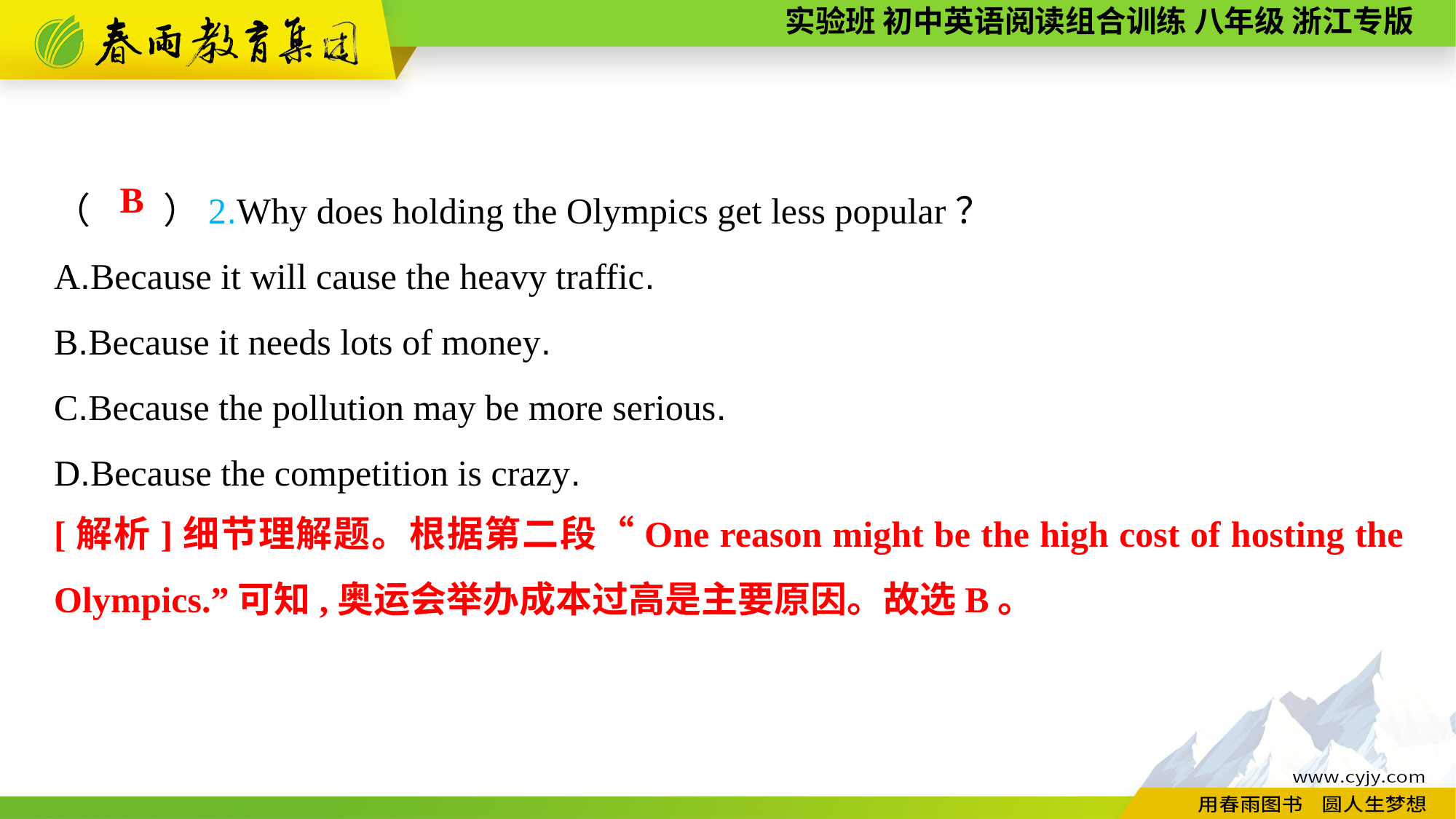

（　　）2.Why does holding the Olympics get less popular？
A.Because it will cause the heavy traffic.
B.Because it needs lots of money.
C.Because the pollution may be more serious.
D.Because the competition is crazy.
B
[解析]细节理解题。根据第二段“One reason might be the high cost of hosting the Olympics.”可知,奥运会举办成本过高是主要原因。故选B。